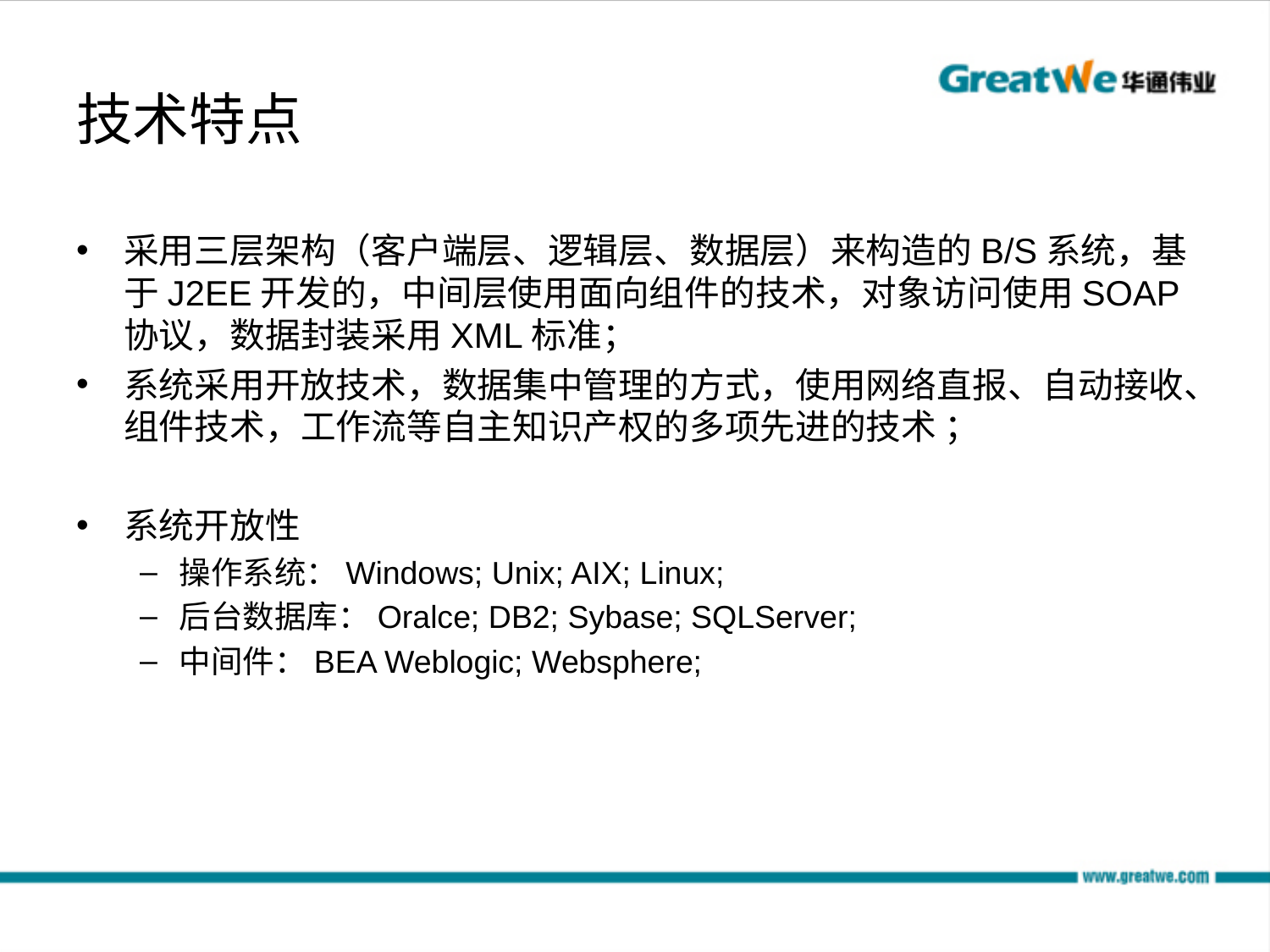

# 技术特点
采用三层架构（客户端层、逻辑层、数据层）来构造的B/S系统，基于J2EE开发的，中间层使用面向组件的技术，对象访问使用SOAP协议，数据封装采用XML标准；
系统采用开放技术，数据集中管理的方式，使用网络直报、自动接收、组件技术，工作流等自主知识产权的多项先进的技术 ；

系统开放性
操作系统：Windows; Unix; AIX; Linux;
后台数据库：Oralce; DB2; Sybase; SQLServer;
中间件：BEA Weblogic; Websphere;